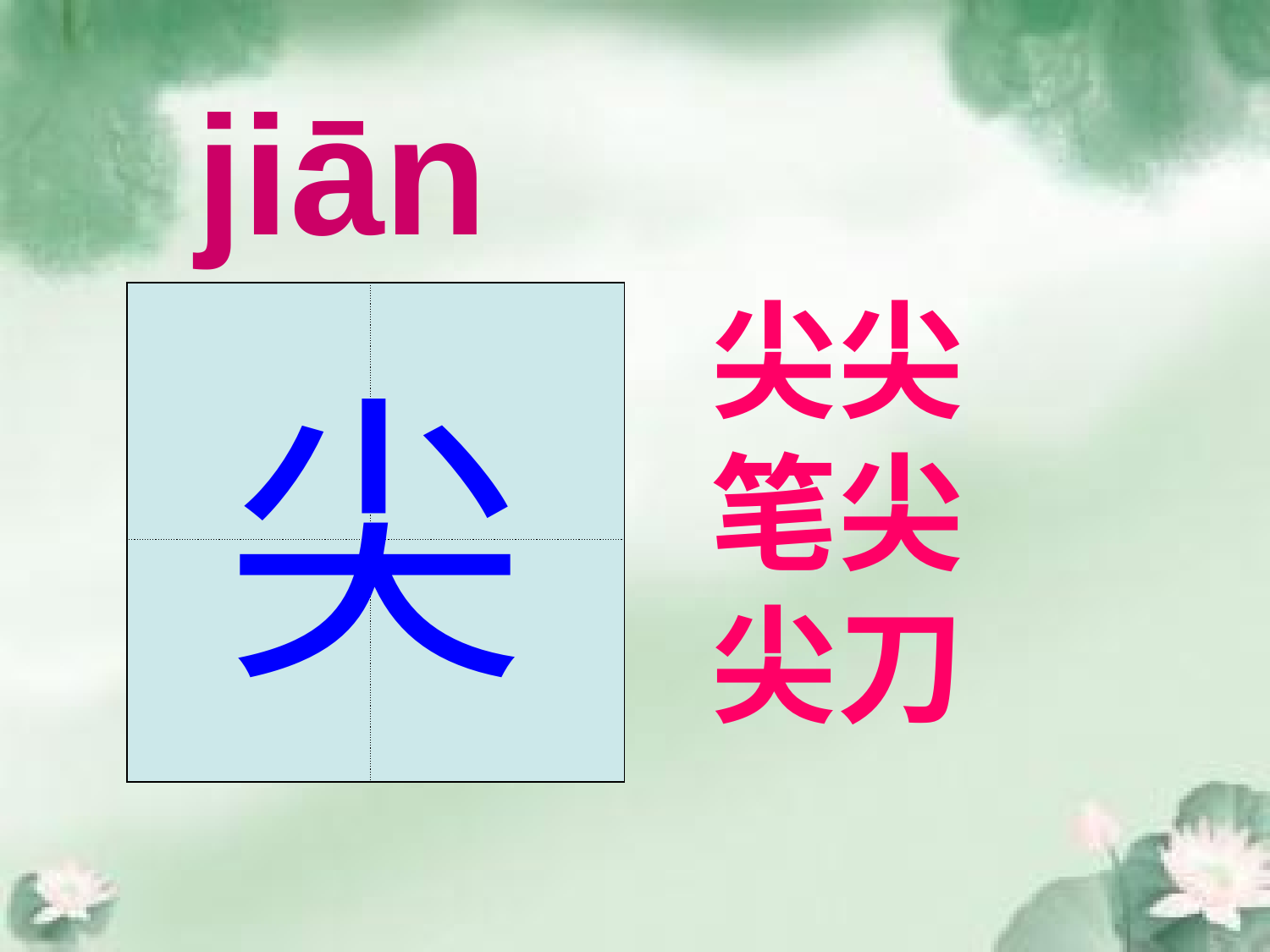

jiān
尖尖
笔尖
尖刀
|  |  |
| --- | --- |
|  |  |
尖